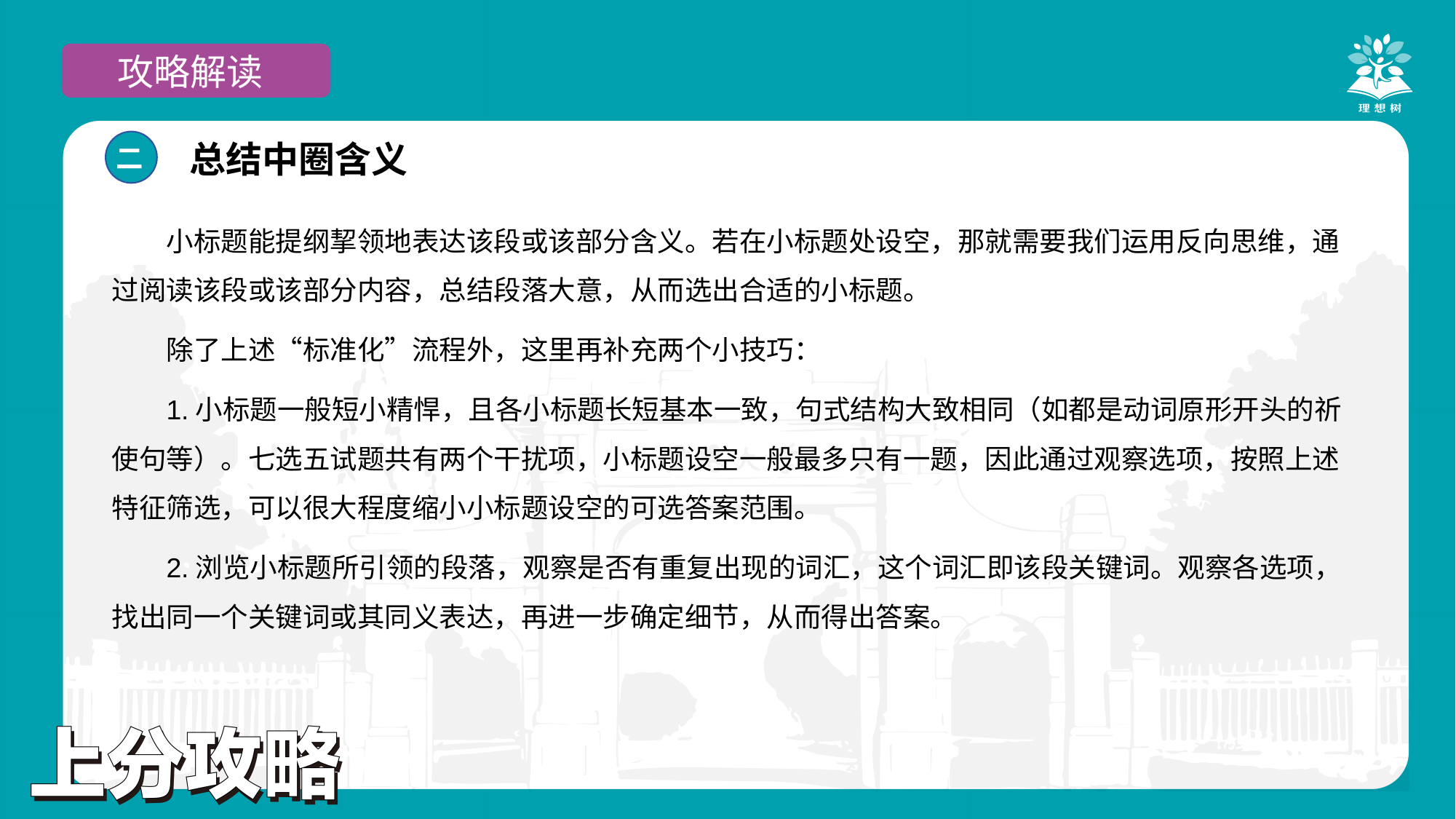

攻略解读
总结中圈含义

二
小标题能提纲挈领地表达该段或该部分含义。若在小标题处设空，那就需要我们运用反向思维，通过阅读该段或该部分内容，总结段落大意，从而选出合适的小标题。
除了上述“标准化”流程外，这里再补充两个小技巧：
1.小标题一般短小精悍，且各小标题长短基本一致，句式结构大致相同（如都是动词原形开头的祈使句等）。七选五试题共有两个干扰项，小标题设空一般最多只有一题，因此通过观察选项，按照上述特征筛选，可以很大程度缩小小标题设空的可选答案范围。
2.浏览小标题所引领的段落，观察是否有重复出现的词汇，这个词汇即该段关键词。观察各选项，找出同一个关键词或其同义表达，再进一步确定细节，从而得出答案。